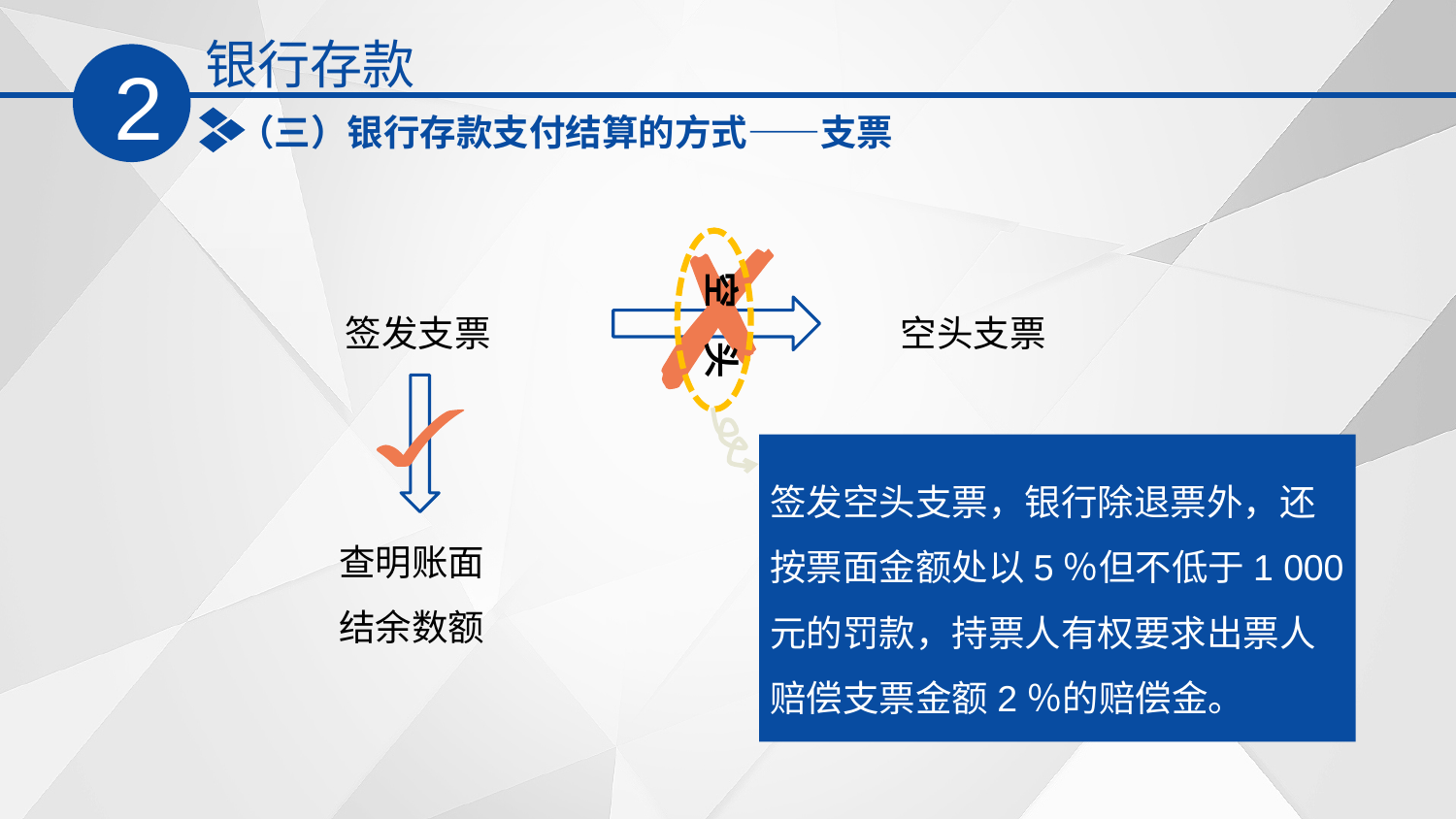

银行存款
2

（三）银行存款支付结算的方式——支票

空    头

签发支票
空头支票

签发空头支票，银行除退票外，还按票面金额处以5％但不低于1 000元的罚款，持票人有权要求出票人赔偿支票金额2％的赔偿金。
查明账面结余数额